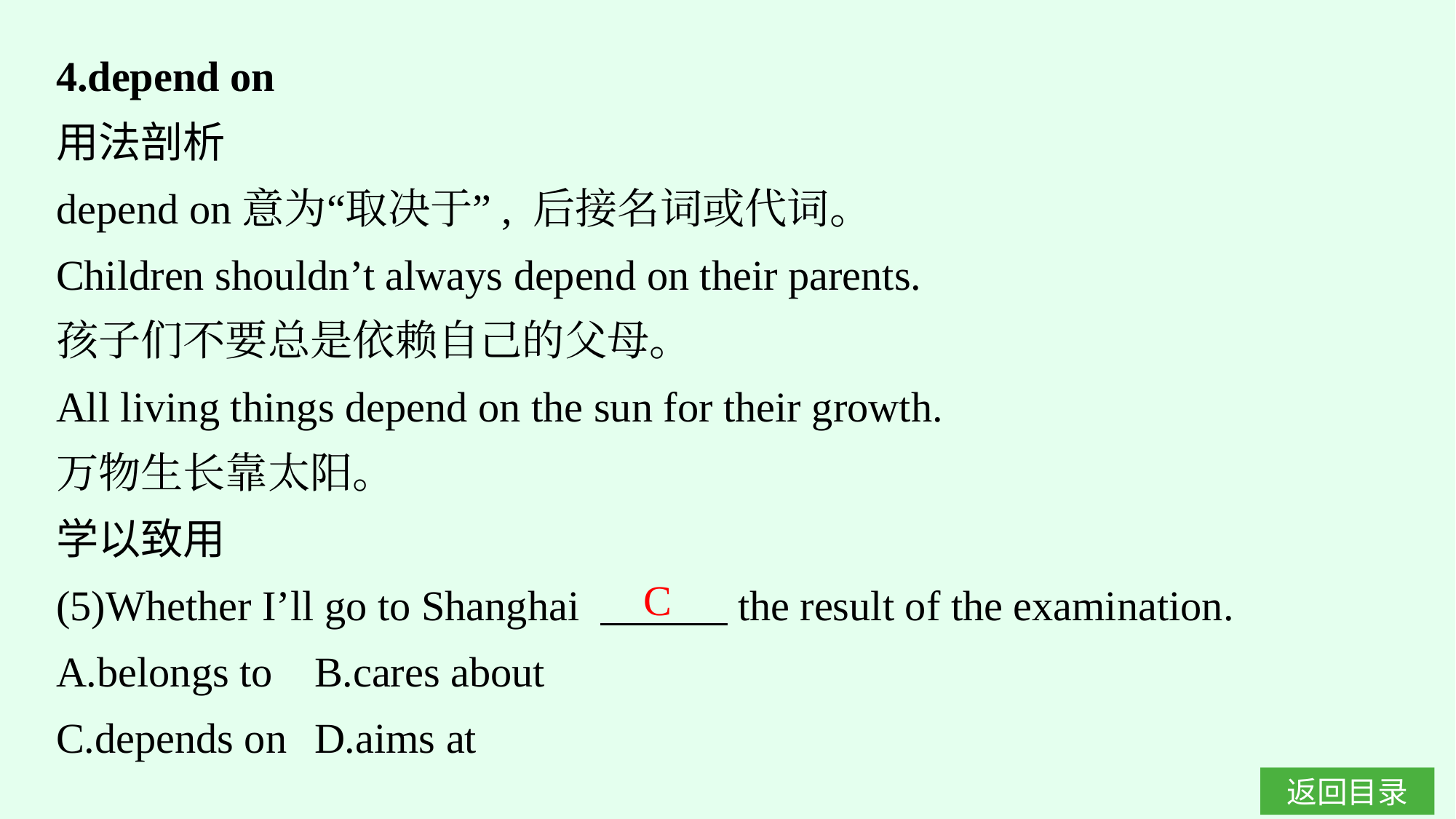

4.depend on
用法剖析
depend on意为“取决于”, 后接名词或代词。
Children shouldn’t always depend on their parents.
孩子们不要总是依赖自己的父母。
All living things depend on the sun for their growth.
万物生长靠太阳。
学以致用
(5)Whether I’ll go to Shanghai 　　　the result of the examination.
A.belongs to	B.cares about
C.depends on	D.aims at
C